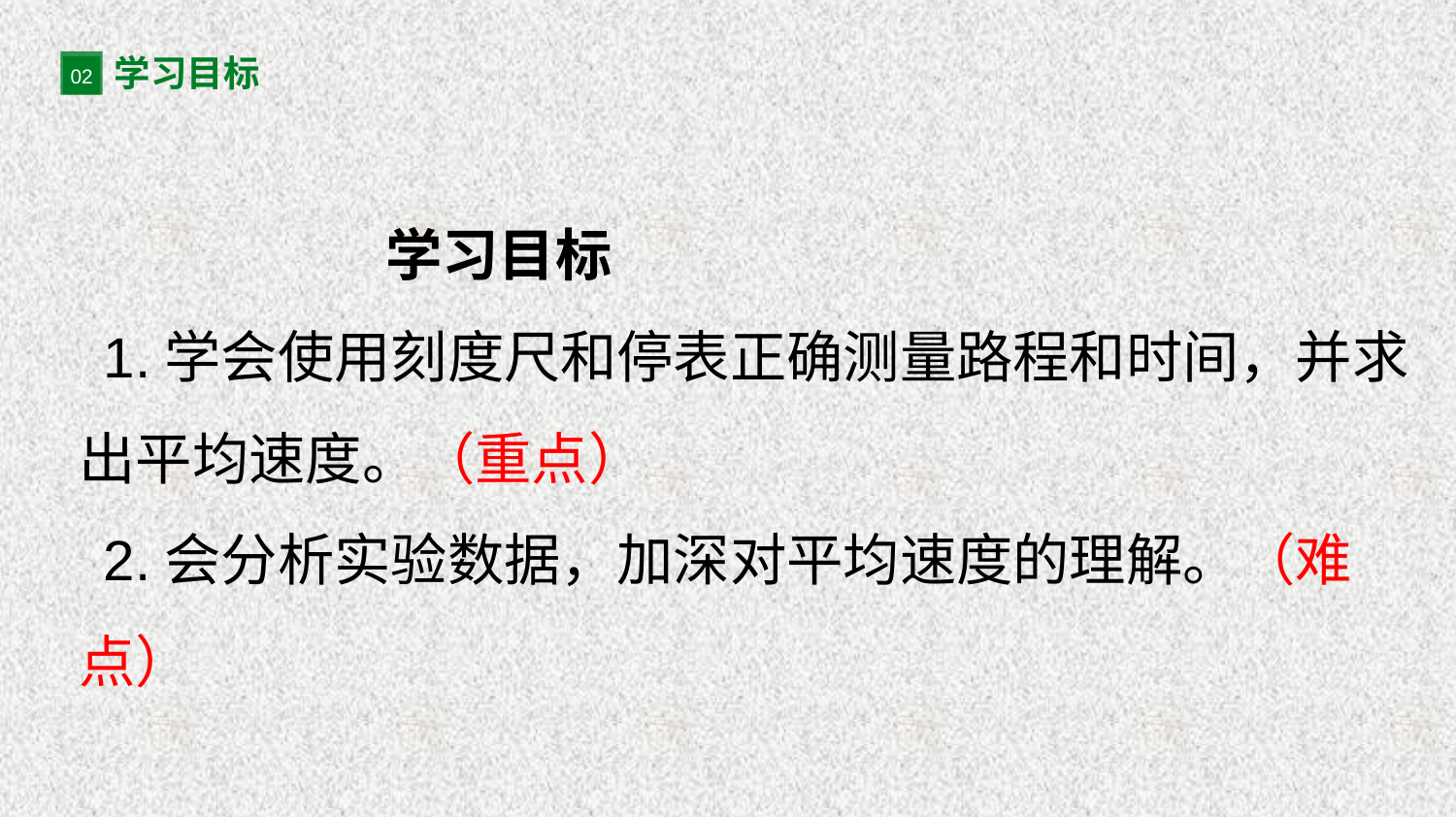

学习目标

02
                 学习目标
1.学会使用刻度尺和停表正确测量路程和时间，并求出平均速度。（重点）
2.会分析实验数据，加深对平均速度的理解。（难点）